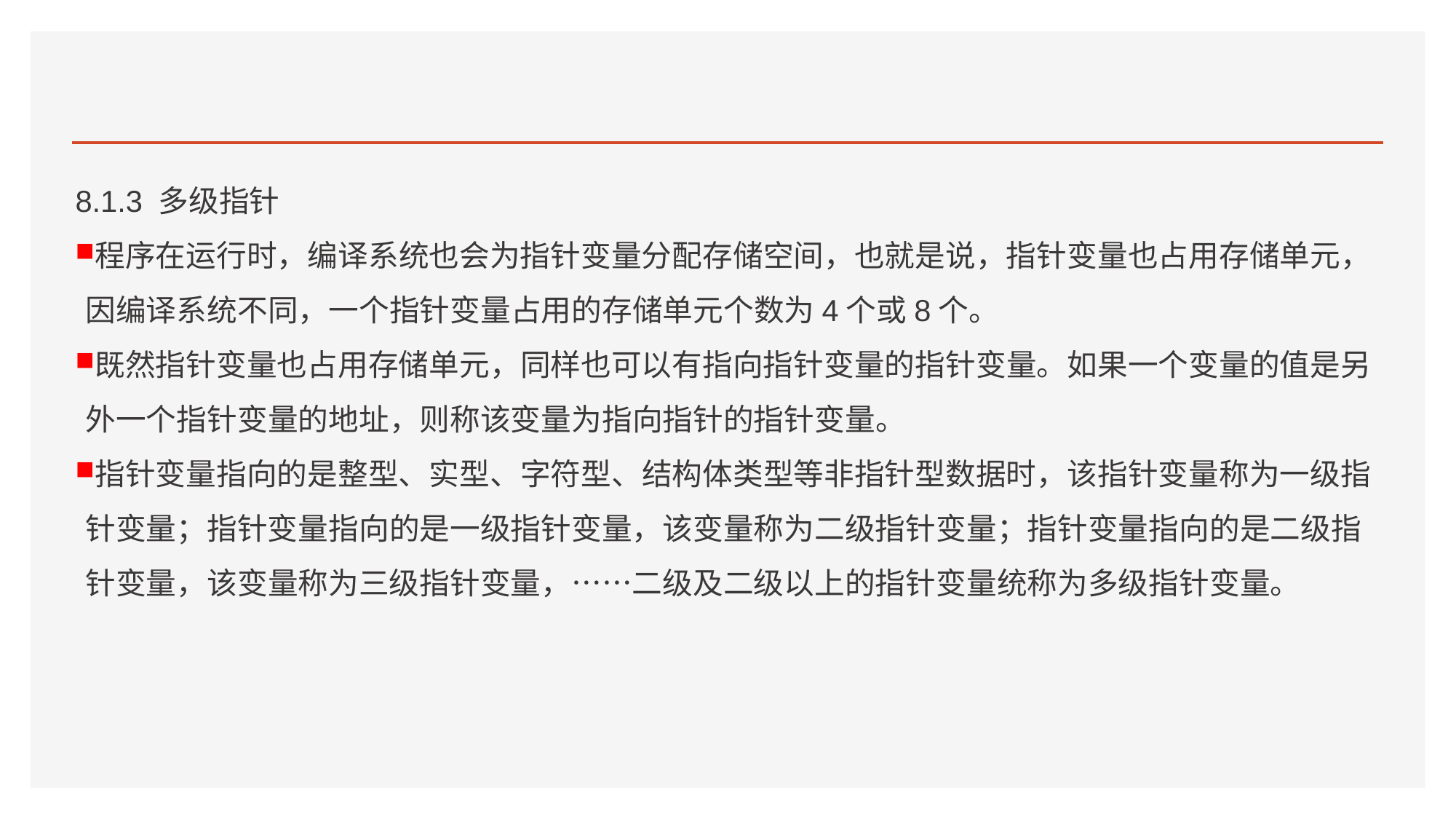

#
8.1.3 多级指针
程序在运行时，编译系统也会为指针变量分配存储空间，也就是说，指针变量也占用存储单元，因编译系统不同，一个指针变量占用的存储单元个数为4个或8个。
既然指针变量也占用存储单元，同样也可以有指向指针变量的指针变量。如果一个变量的值是另外一个指针变量的地址，则称该变量为指向指针的指针变量。
指针变量指向的是整型、实型、字符型、结构体类型等非指针型数据时，该指针变量称为一级指针变量；指针变量指向的是一级指针变量，该变量称为二级指针变量；指针变量指向的是二级指针变量，该变量称为三级指针变量，……二级及二级以上的指针变量统称为多级指针变量。